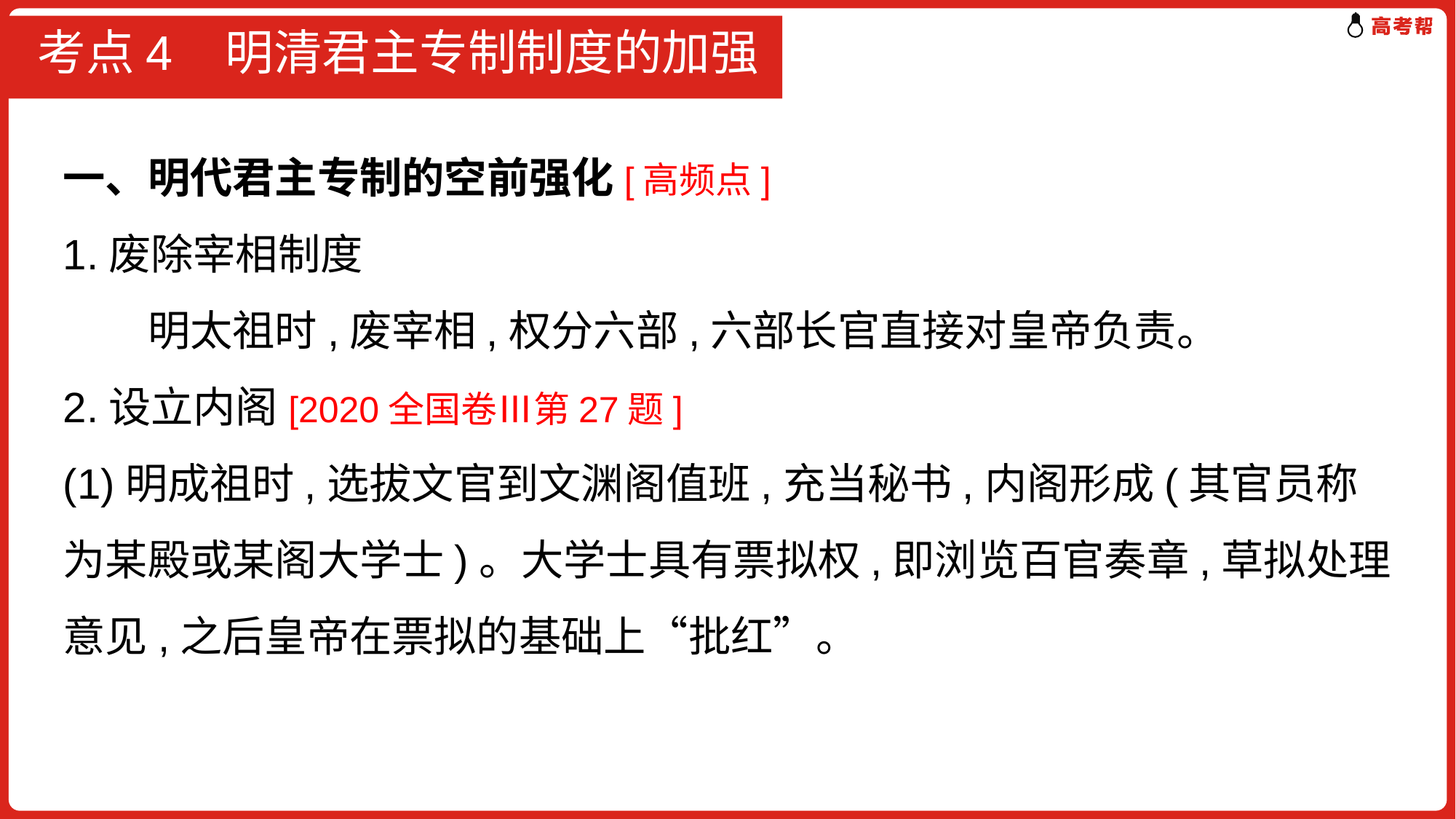

# 考点4   明清君主专制制度的加强
一、明代君主专制的空前强化[高频点]
1.废除宰相制度
　　明太祖时,废宰相,权分六部,六部长官直接对皇帝负责。
2.设立内阁[2020全国卷Ⅲ第27题]
(1)明成祖时,选拔文官到文渊阁值班,充当秘书,内阁形成(其官员称为某殿或某阁大学士)。大学士具有票拟权,即浏览百官奏章,草拟处理意见,之后皇帝在票拟的基础上“批红”。